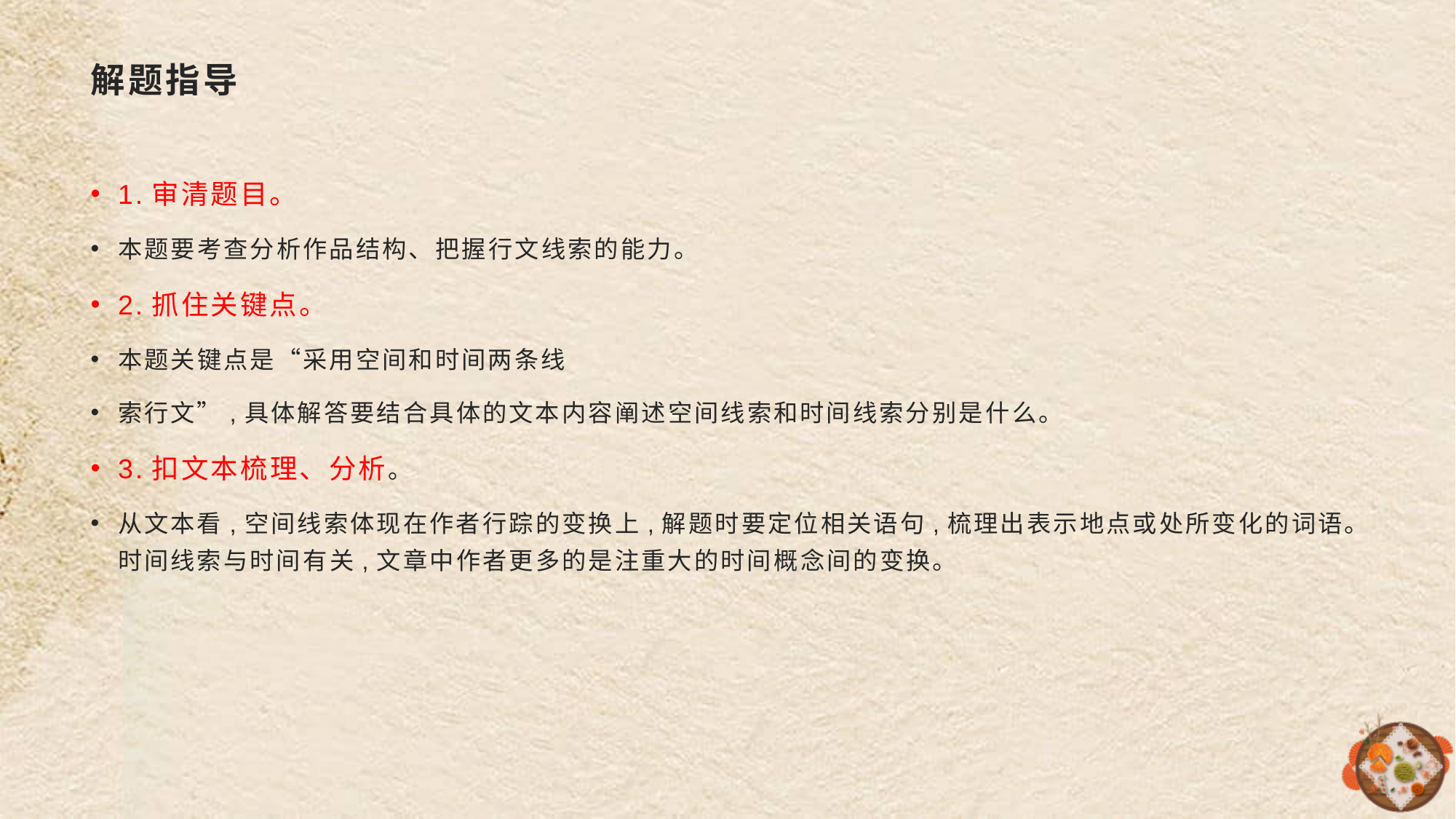

# 解题指导

1.审清题目。
本题要考查分析作品结构、把握行文线索的能力。
2.抓住关键点。
本题关键点是“采用空间和时间两条线
索行文”,具体解答要结合具体的文本内容阐述空间线索和时间线索分别是什么。
3.扣文本梳理、分析。
从文本看,空间线索体现在作者行踪的变换上,解题时要定位相关语句,梳理出表示地点或处所变化的词语。时间线索与时间有关,文章中作者更多的是注重大的时间概念间的变换。